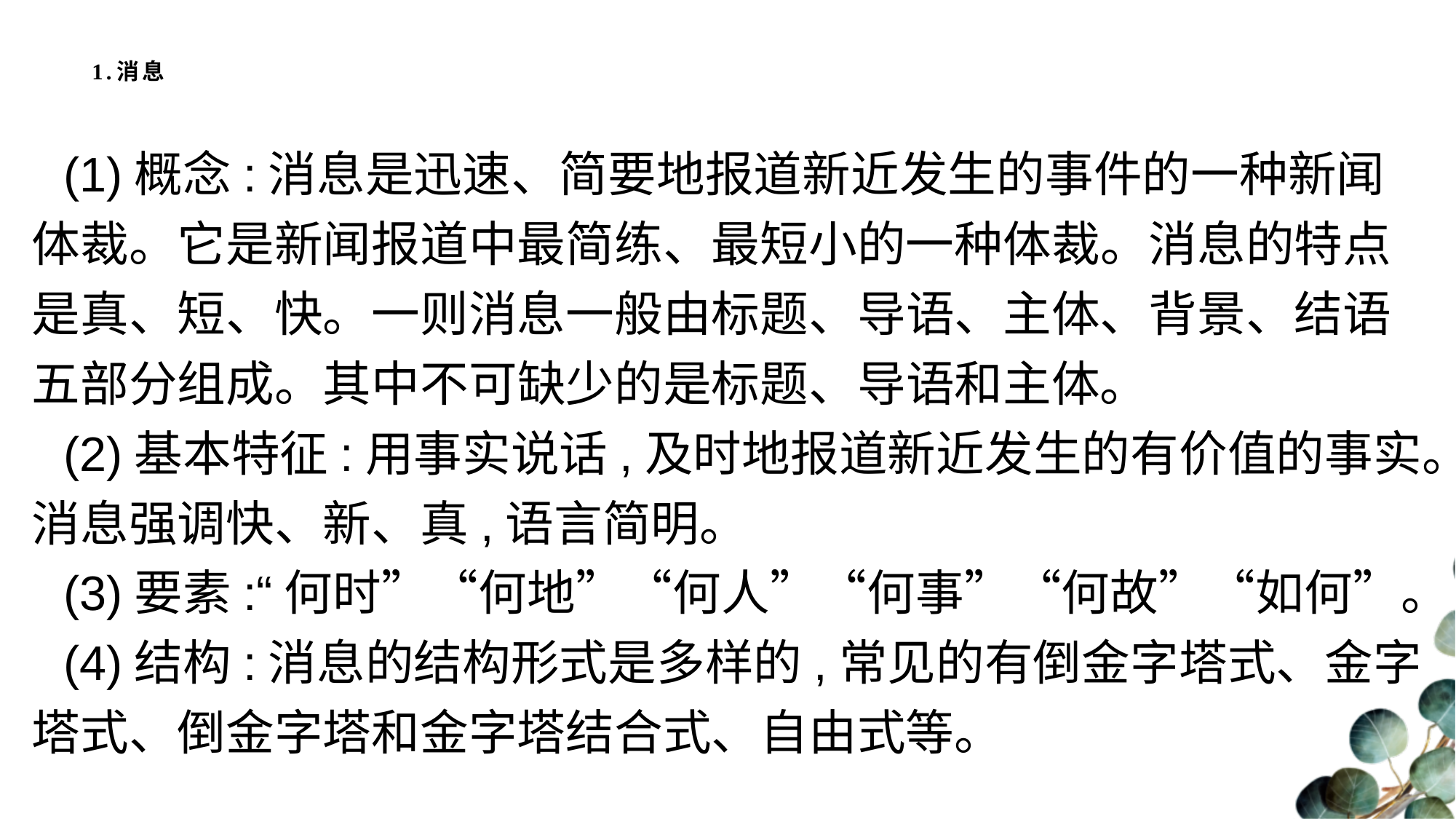

# 1.消息
(1)概念:消息是迅速、简要地报道新近发生的事件的一种新闻体裁。它是新闻报道中最简练、最短小的一种体裁。消息的特点是真、短、快。一则消息一般由标题、导语、主体、背景、结语五部分组成。其中不可缺少的是标题、导语和主体。
(2)基本特征:用事实说话,及时地报道新近发生的有价值的事实。消息强调快、新、真,语言简明。
(3)要素:“何时”“何地”“何人”“何事”“何故”“如何”。
(4)结构:消息的结构形式是多样的,常见的有倒金字塔式、金字塔式、倒金字塔和金字塔结合式、自由式等。